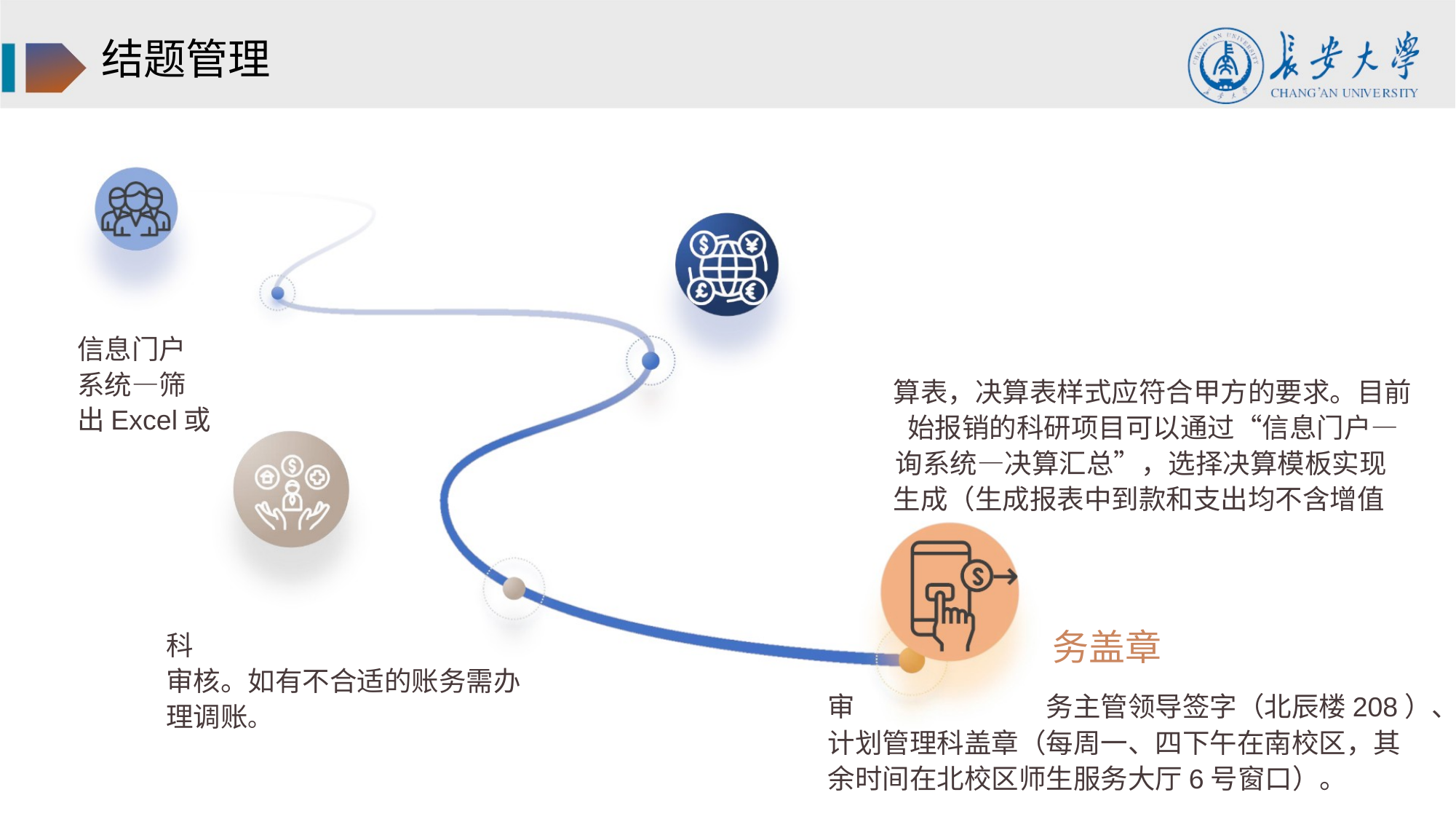

结题管理
信息门户
系统—筛
出Excel或
算表，决算表样式应符合甲方的要求。目前
始报销的科研项目可以通过“信息门户—
询系统—决算汇总”，选择决算模板实现
生成（生成报表中到款和支出均不含增值
务盖章
科
审核。如有不合适的账务需办
理调账。
审
务主管领导签字（北辰楼208）、
计划管理科盖章（每周一、四下午在南校区，其
余时间在北校区师生服务大厅6号窗口）。